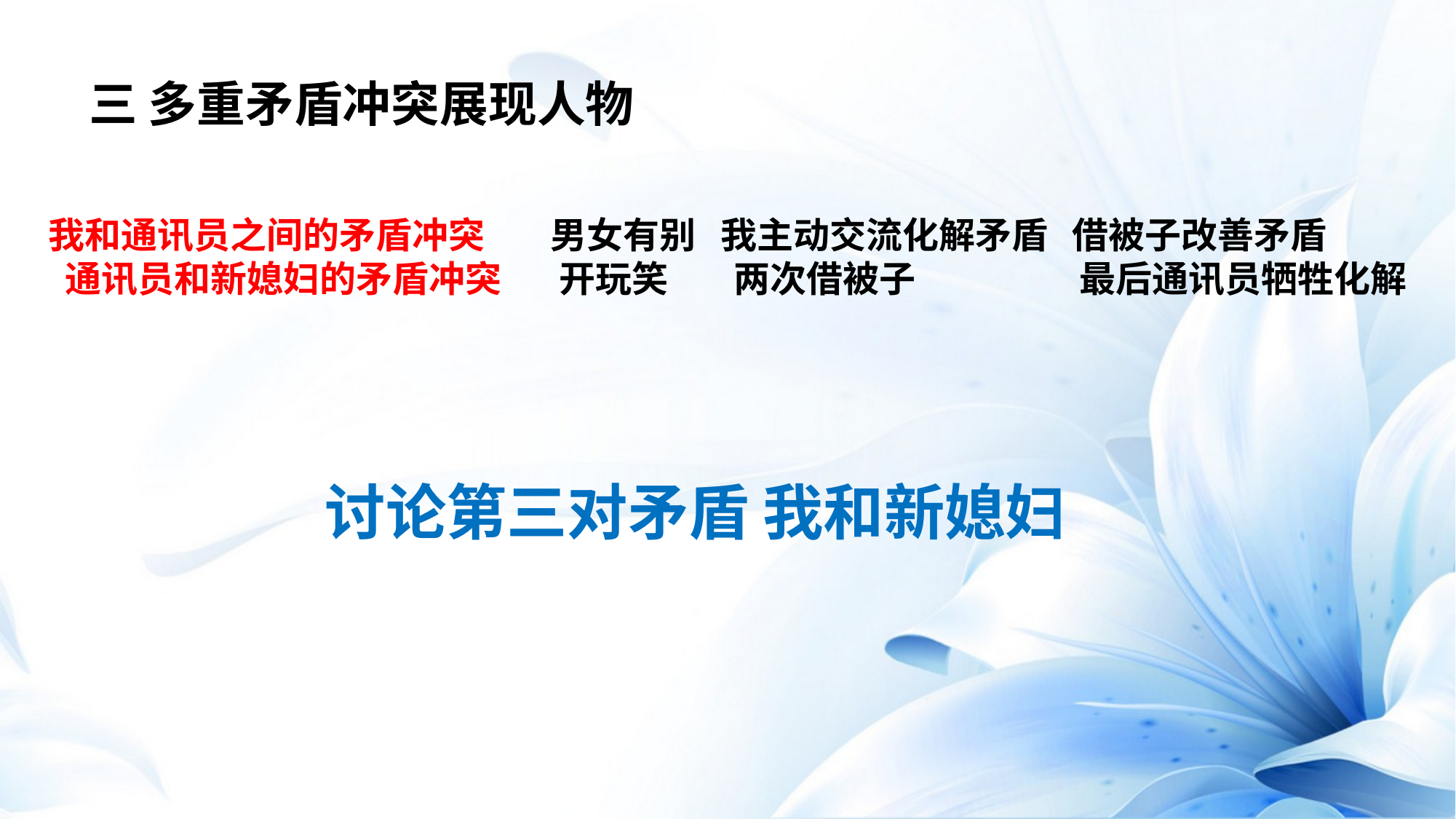

三 多重矛盾冲突展现人物
我和通讯员之间的矛盾冲突        男女有别   我主动交流化解矛盾   借被子改善矛盾
 通讯员和新媳妇的矛盾冲突       开玩笑        两次借被子                    最后通讯员牺牲化解
讨论第三对矛盾 我和新媳妇